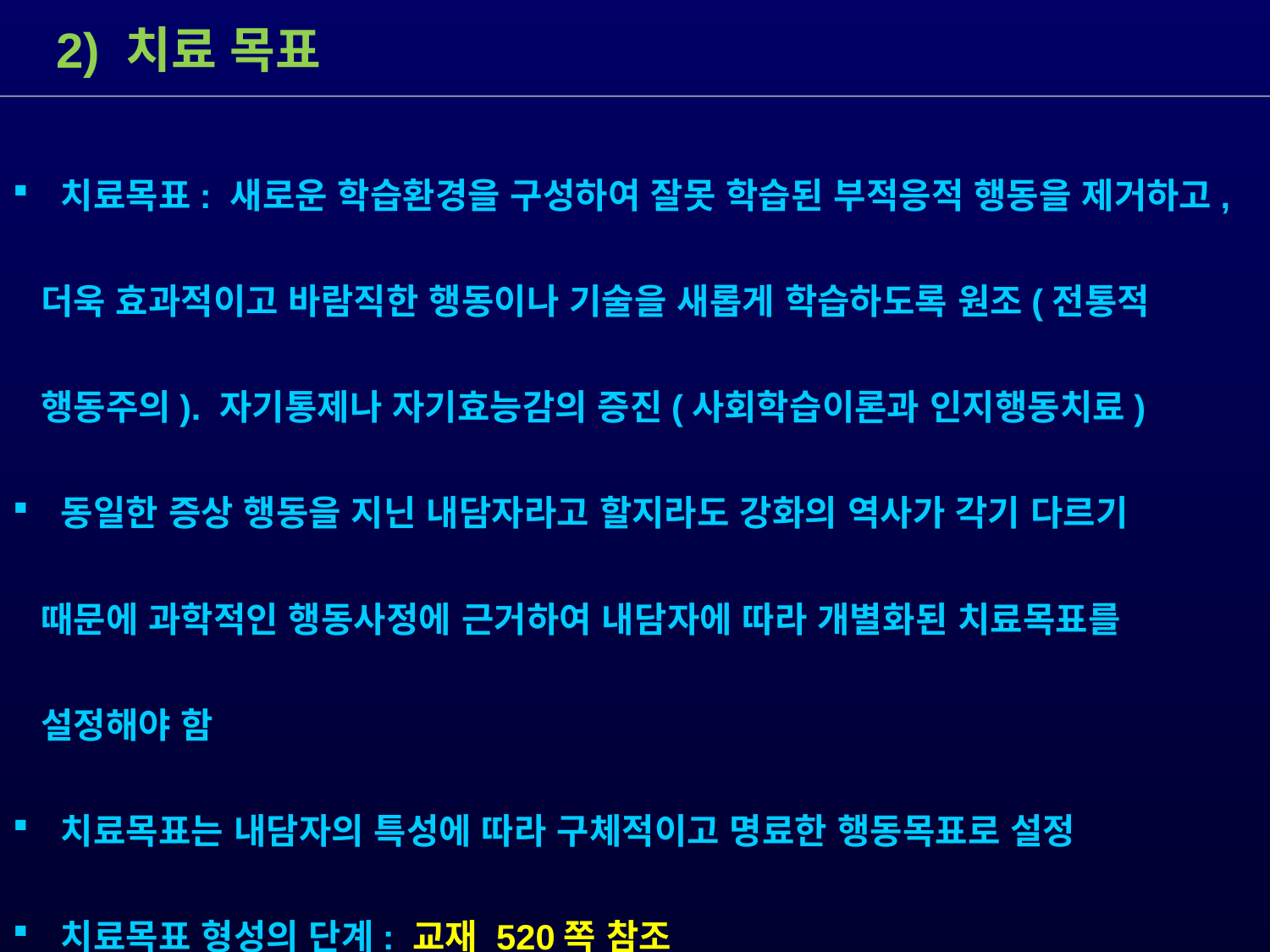

2) 치료 목표

 치료목표: 새로운 학습환경을 구성하여 잘못 학습된 부적응적 행동을 제거하고,
  더욱 효과적이고 바람직한 행동이나 기술을 새롭게 학습하도록 원조(전통적
  행동주의). 자기통제나 자기효능감의 증진(사회학습이론과 인지행동치료)
 동일한 증상 행동을 지닌 내담자라고 할지라도 강화의 역사가 각기 다르기
  때문에 과학적인 행동사정에 근거하여 내담자에 따라 개별화된 치료목표를
  설정해야 함
 치료목표는 내담자의 특성에 따라 구체적이고 명료한 행동목표로 설정
 치료목표 형성의 단계: 교재 520쪽 참조